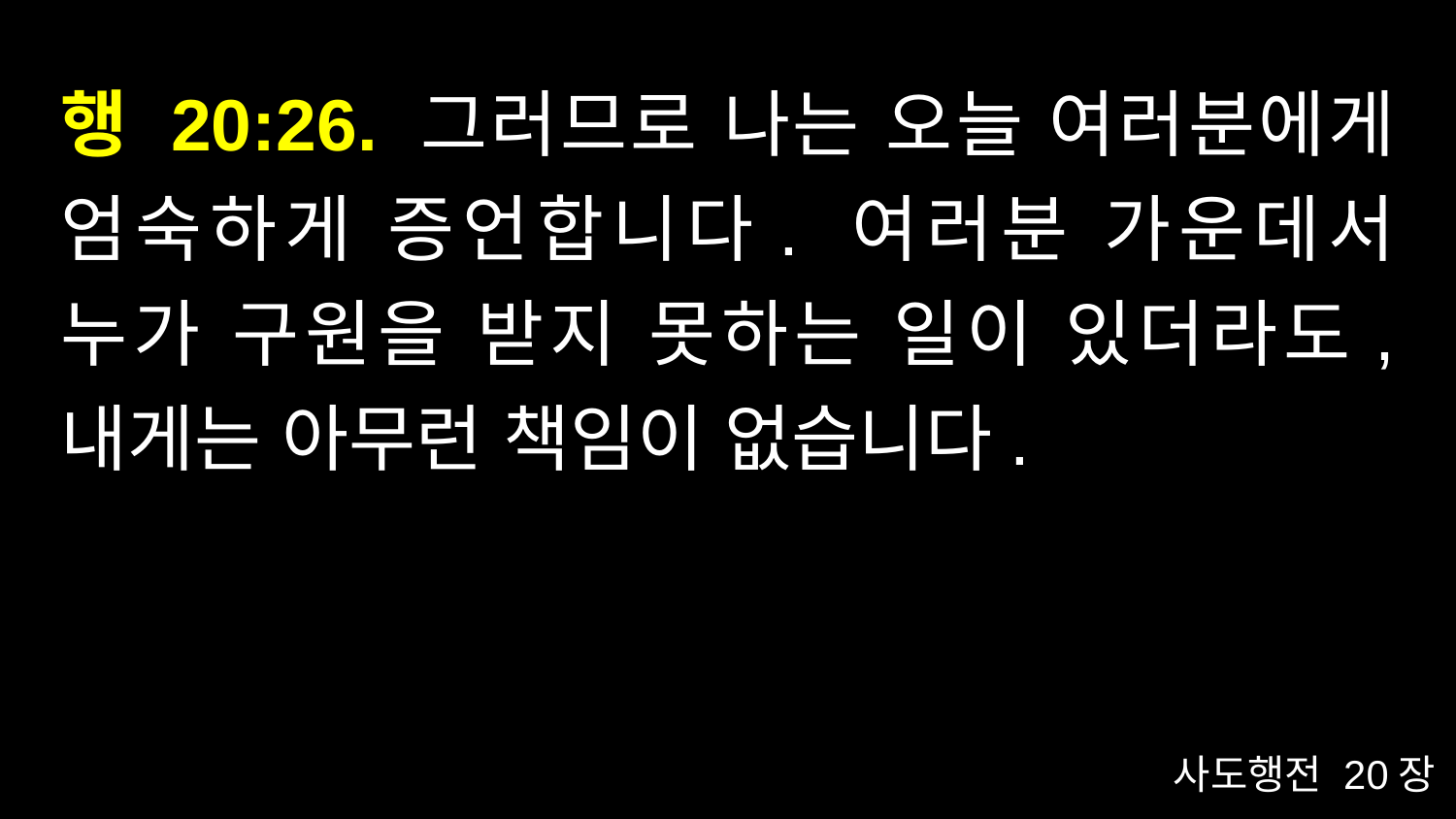

# 행 20:26. 그러므로 나는 오늘 여러분에게 엄숙하게 증언합니다. 여러분 가운데서 누가 구원을 받지 못하는 일이 있더라도, 내게는 아무런 책임이 없습니다.
사도행전 20장